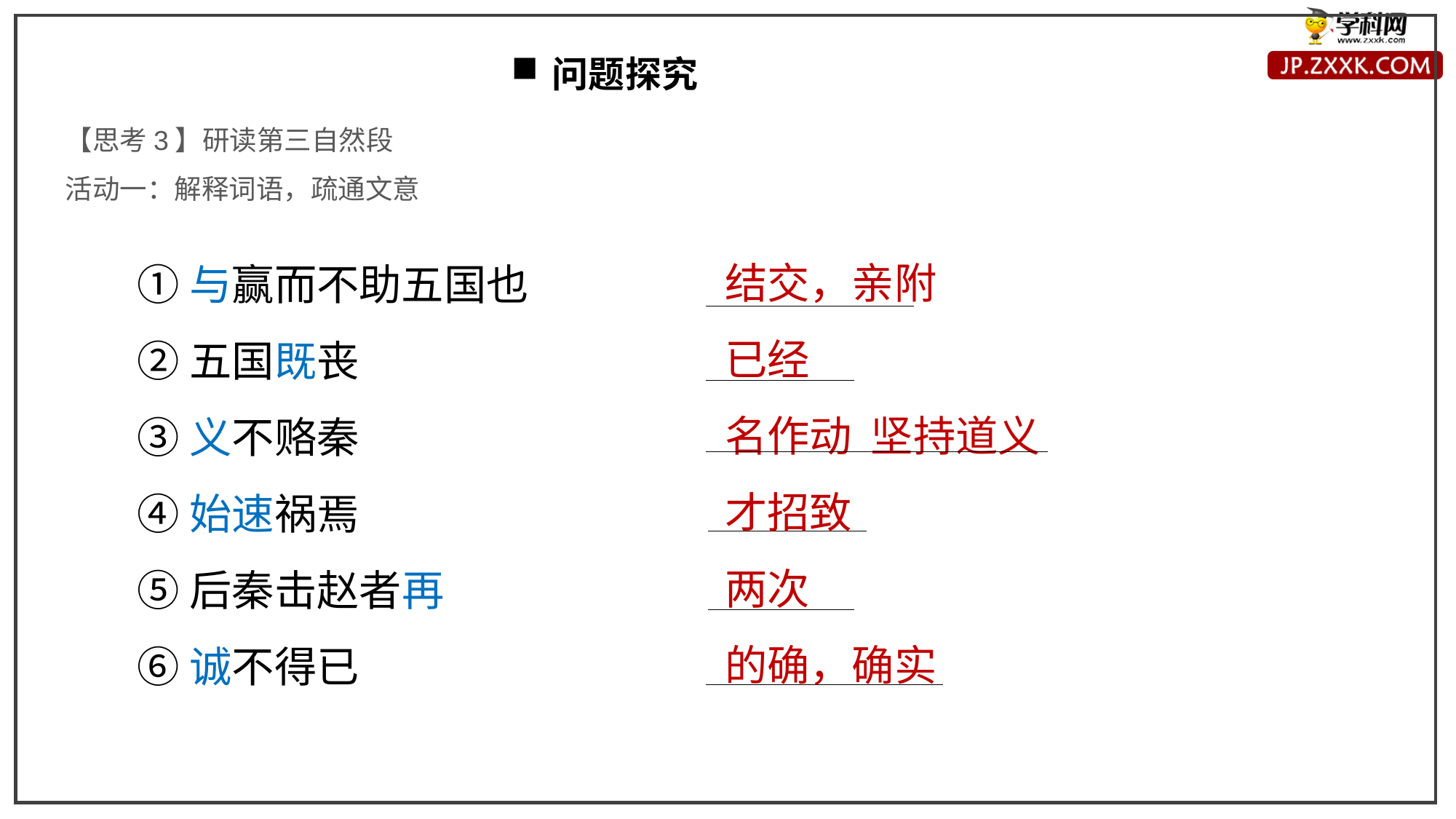

问题探究
【思考3】研读第三自然段
活动一：解释词语，疏通文意

结交，亲附
已经
名作动  坚持道义
才招致
两次
的确，确实

①与赢而不助五国也
②五国既丧
③义不赂秦
④始速祸焉
⑤后秦击赵者再
⑥诚不得已